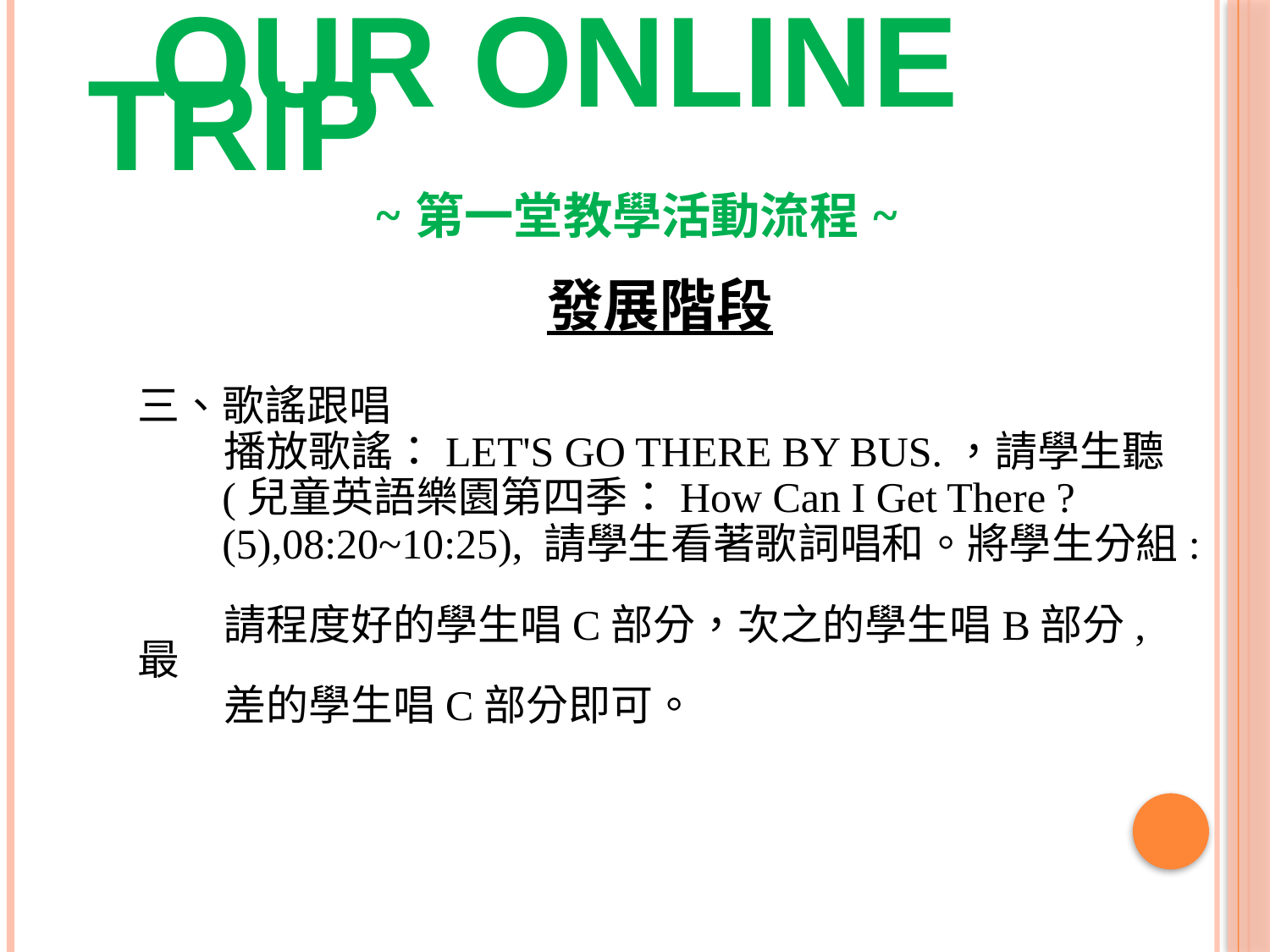

# OUR ONLINE TRIP ~第一堂教學活動流程~
發展階段

三、歌謠跟唱
        播放歌謠：LET'S GO THERE BY BUS.，請學生聽
        (兒童英語樂園第四季：How Can I Get There ?
        (5),08:20~10:25), 請學生看著歌詞唱和。將學生分組:
        請程度好的學生唱C部分，次之的學生唱B部分, 最
        差的學生唱C部分即可。